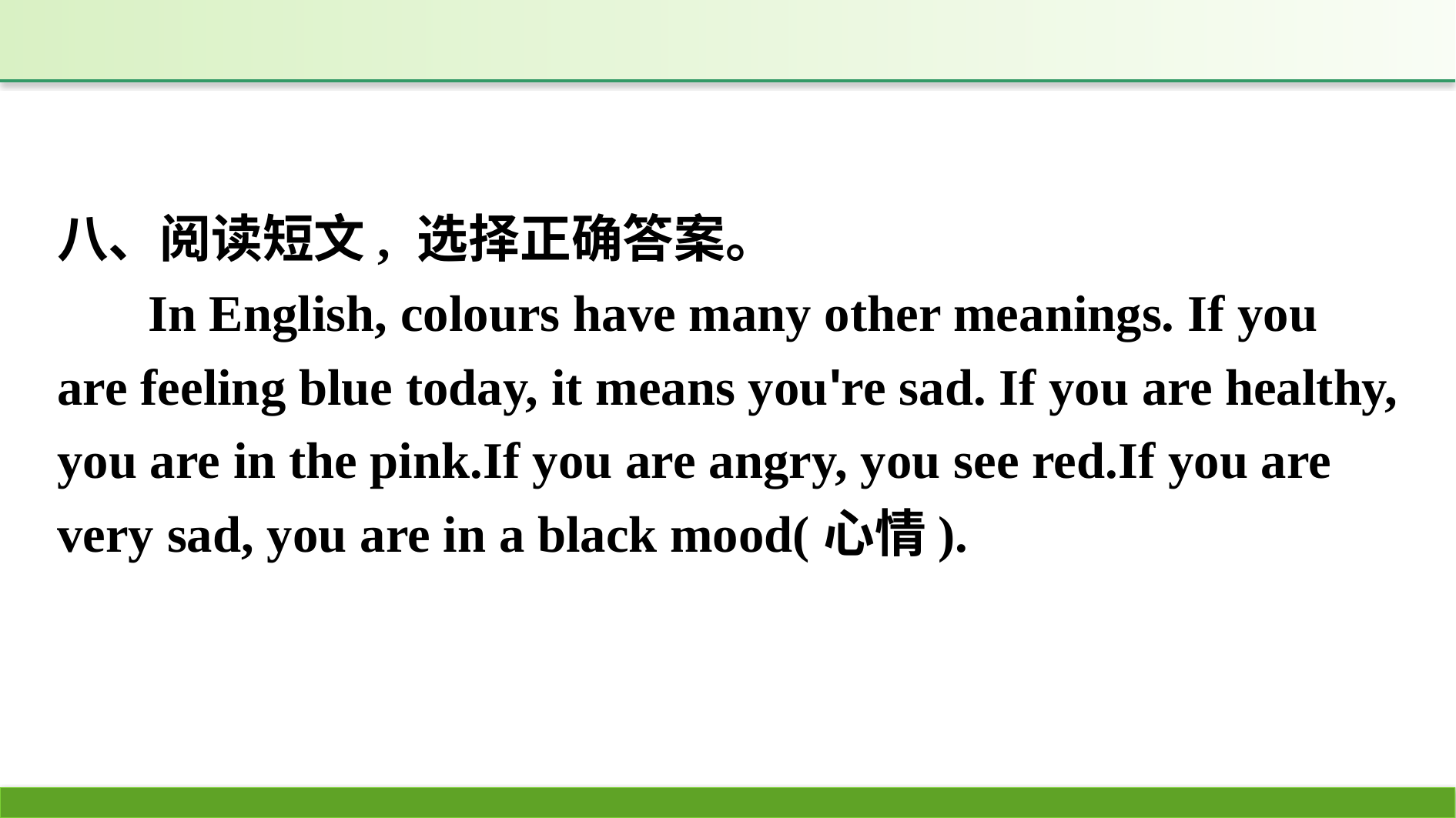

八、阅读短文, 选择正确答案。
In English, colours have many other meanings. If you are feeling blue today, it means you're sad. If you are healthy, you are in the pink.If you are angry, you see red.If you are very sad, you are in a black mood(心情).